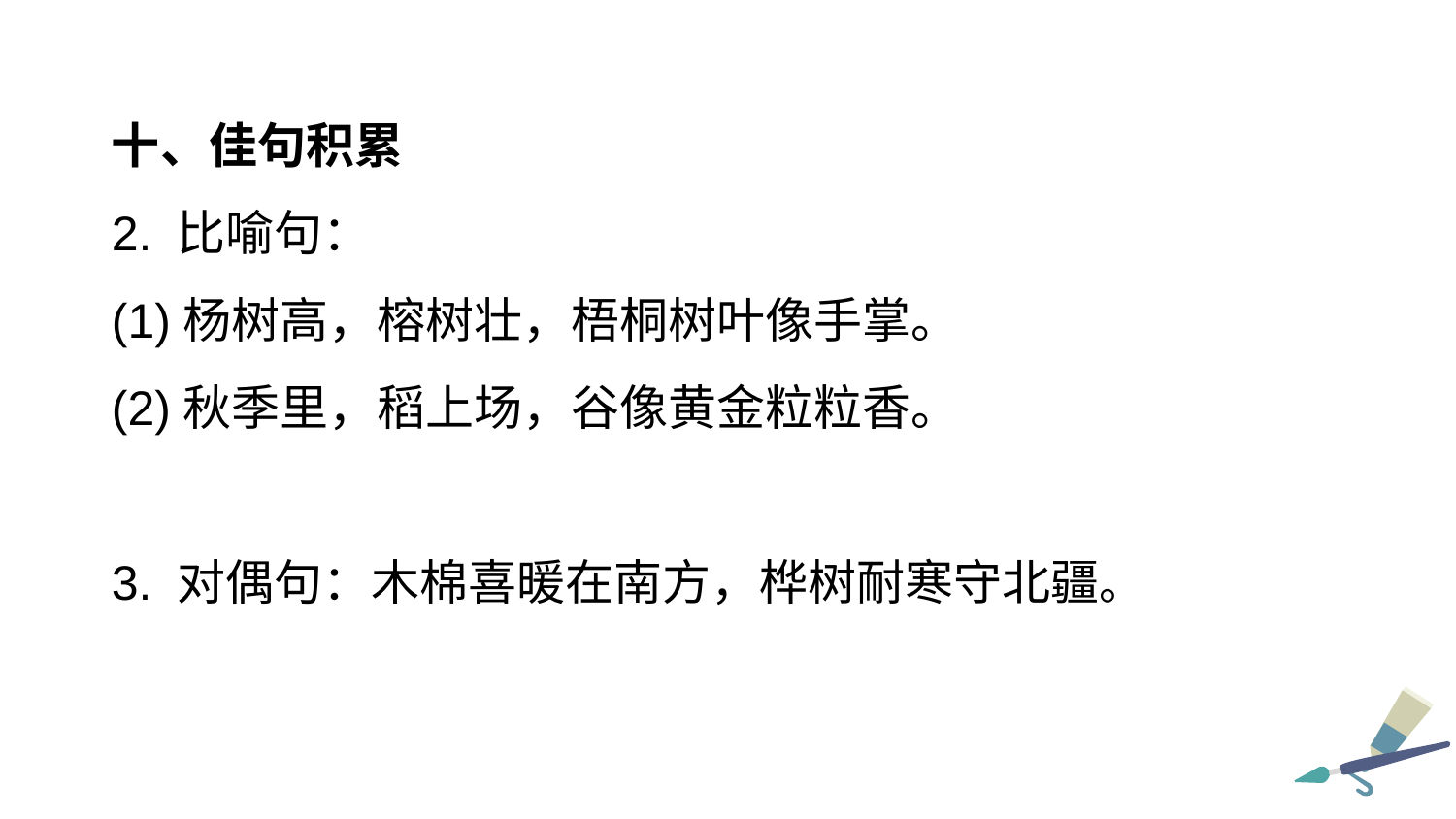

十、佳句积累
2. 比喻句：
(1)杨树高，榕树壮，梧桐树叶像手掌。
(2)秋季里，稻上场，谷像黄金粒粒香。

3. 对偶句：木棉喜暖在南方，桦树耐寒守北疆。